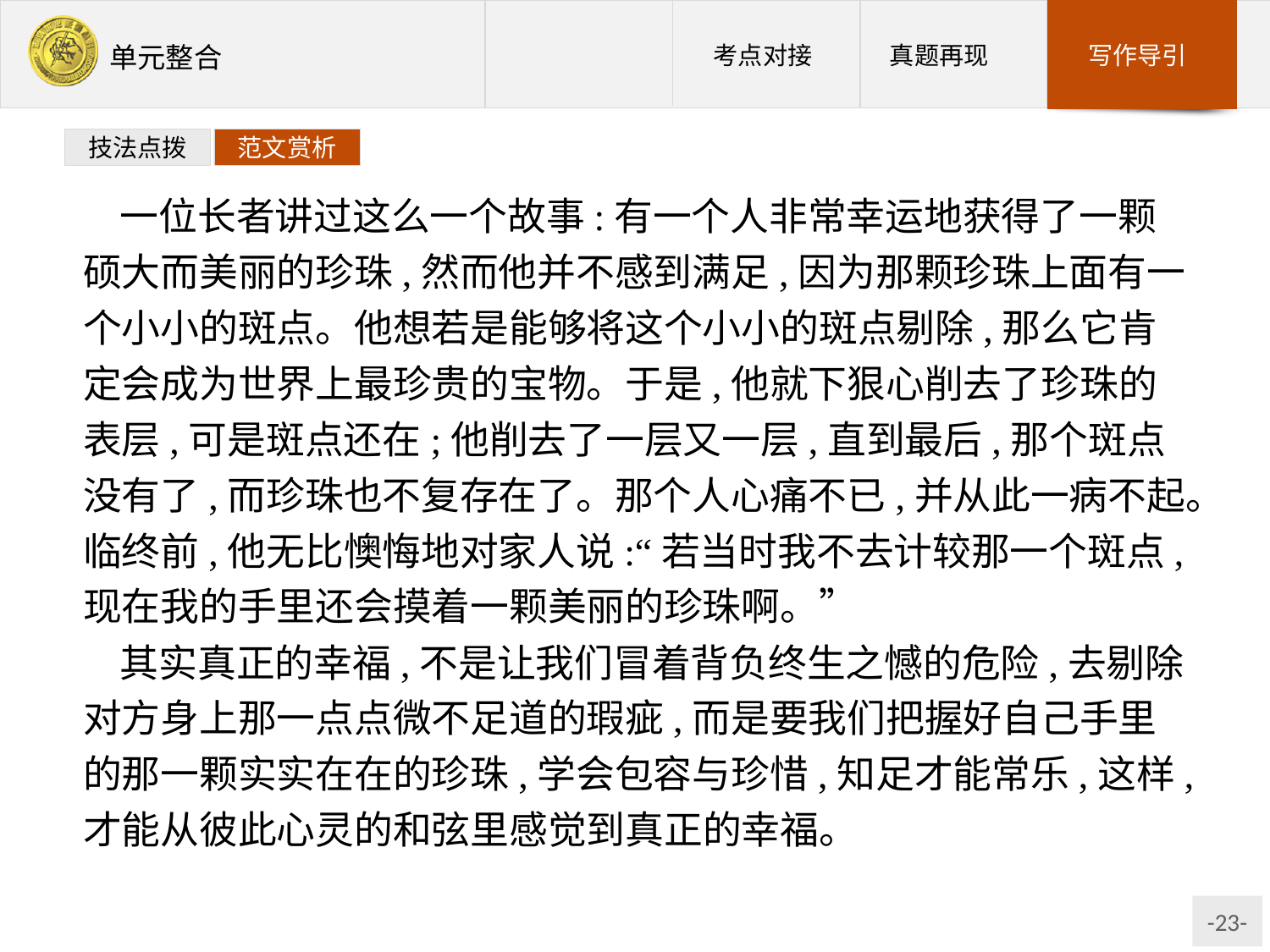

技法点拨
范文赏析
一位长者讲过这么一个故事:有一个人非常幸运地获得了一颗硕大而美丽的珍珠,然而他并不感到满足,因为那颗珍珠上面有一个小小的斑点。他想若是能够将这个小小的斑点剔除,那么它肯定会成为世界上最珍贵的宝物。于是,他就下狠心削去了珍珠的表层,可是斑点还在;他削去了一层又一层,直到最后,那个斑点没有了,而珍珠也不复存在了。那个人心痛不已,并从此一病不起。临终前,他无比懊悔地对家人说:“若当时我不去计较那一个斑点,现在我的手里还会摸着一颗美丽的珍珠啊。”
其实真正的幸福,不是让我们冒着背负终生之憾的危险,去剔除对方身上那一点点微不足道的瑕疵,而是要我们把握好自己手里的那一颗实实在在的珍珠,学会包容与珍惜,知足才能常乐,这样,才能从彼此心灵的和弦里感觉到真正的幸福。